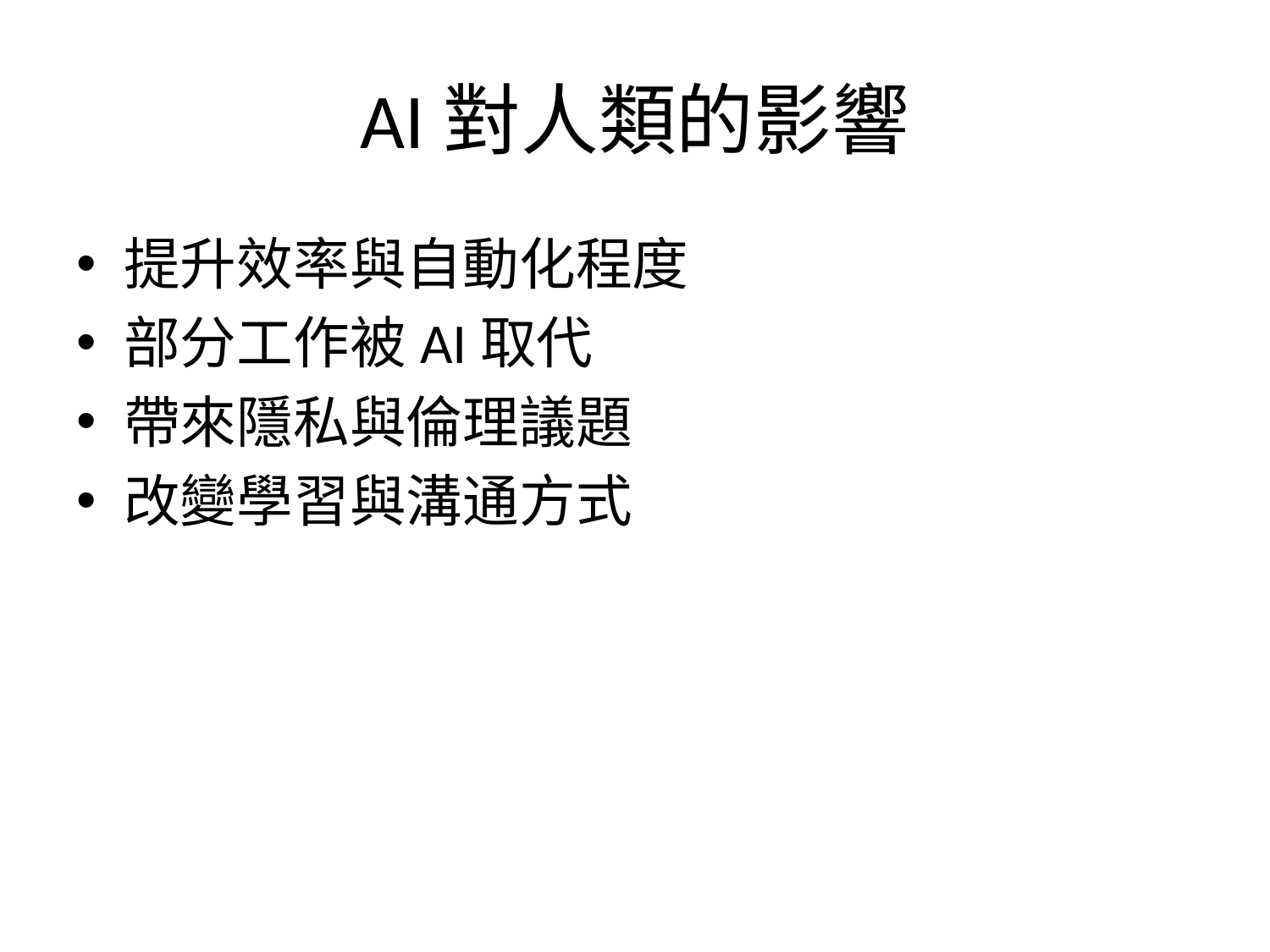

# AI對人類的影響
提升效率與自動化程度
部分工作被AI取代
帶來隱私與倫理議題
改變學習與溝通方式